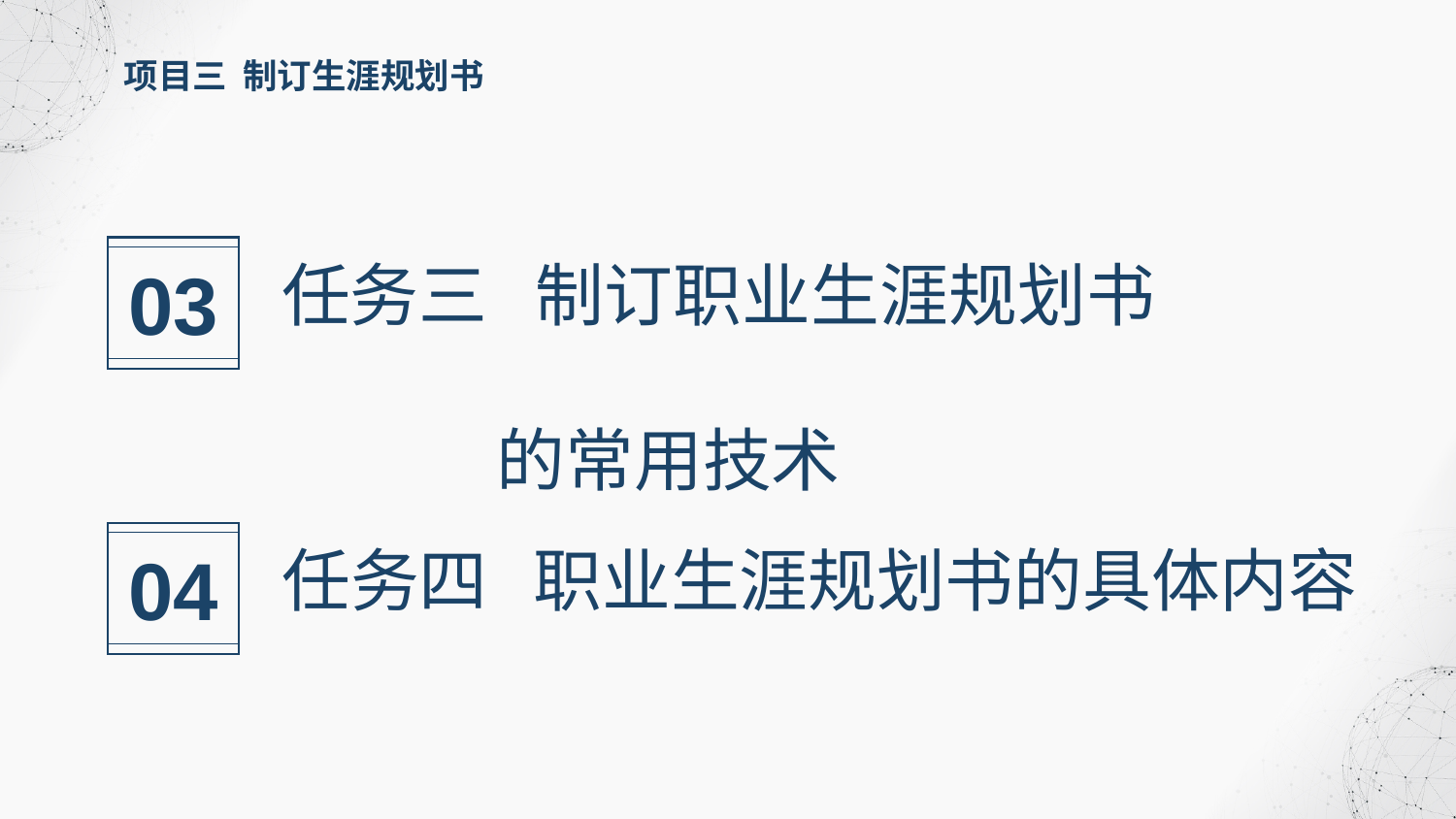

项目三  制订生涯规划书

03
任务三   制订职业生涯规划书
             的常用技术

04
任务四   职业生涯规划书的具体内容